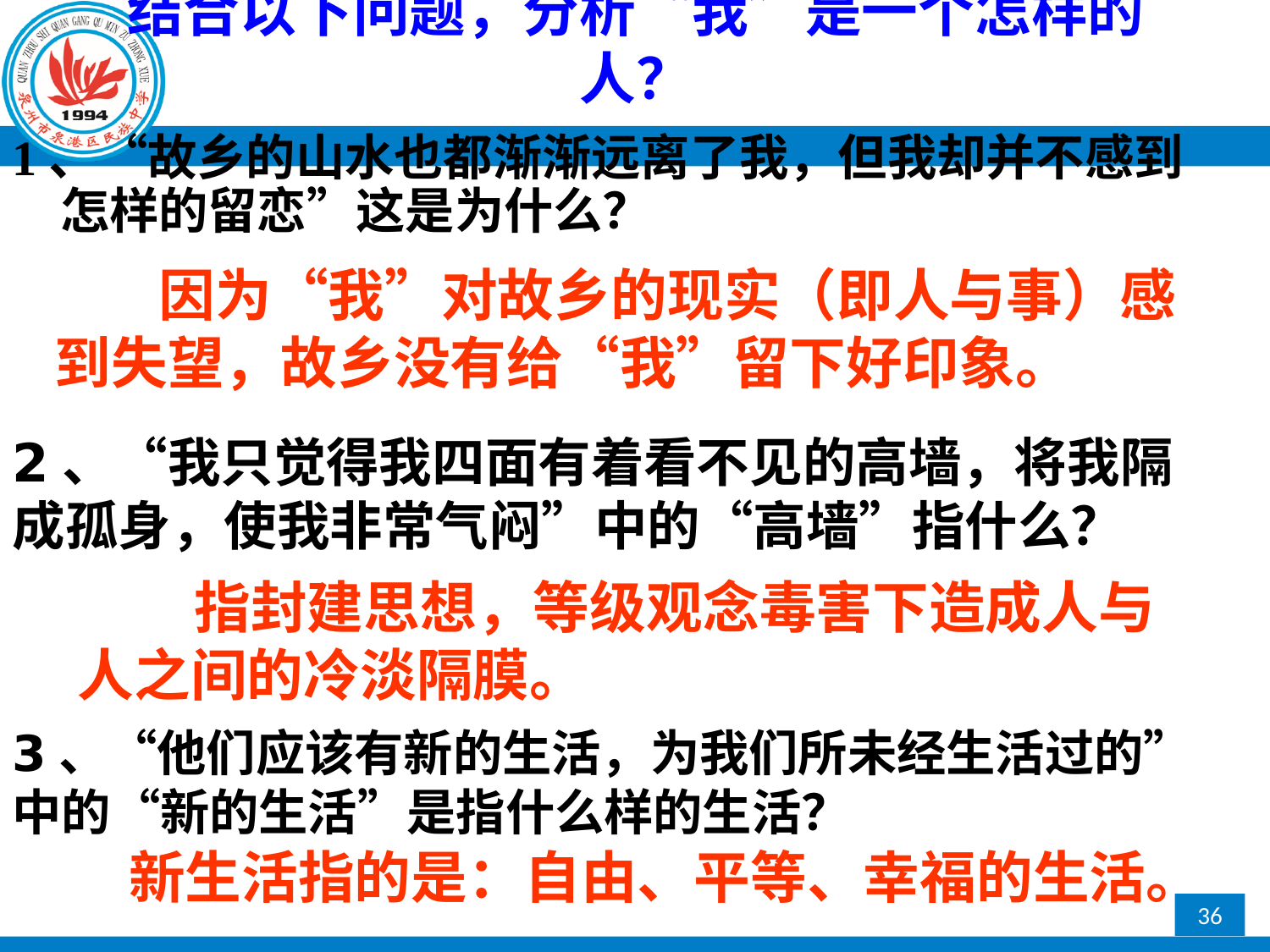

结合以下问题，分析“我”是一个怎样的人？
1、“故乡的山水也都渐渐远离了我，但我却并不感到怎样的留恋”这是为什么？

       因为“我”对故乡的现实（即人与事）感到失望，故乡没有给“我”留下好印象。
2、“我只觉得我四面有着看不见的高墙，将我隔成孤身，使我非常气闷”中的“高墙”指什么？
        指封建思想，等级观念毒害下造成人与人之间的冷淡隔膜。
3、“他们应该有新的生活，为我们所未经生活过的”中的“新的生活”是指什么样的生活？
新生活指的是：自由、平等、幸福的生活。